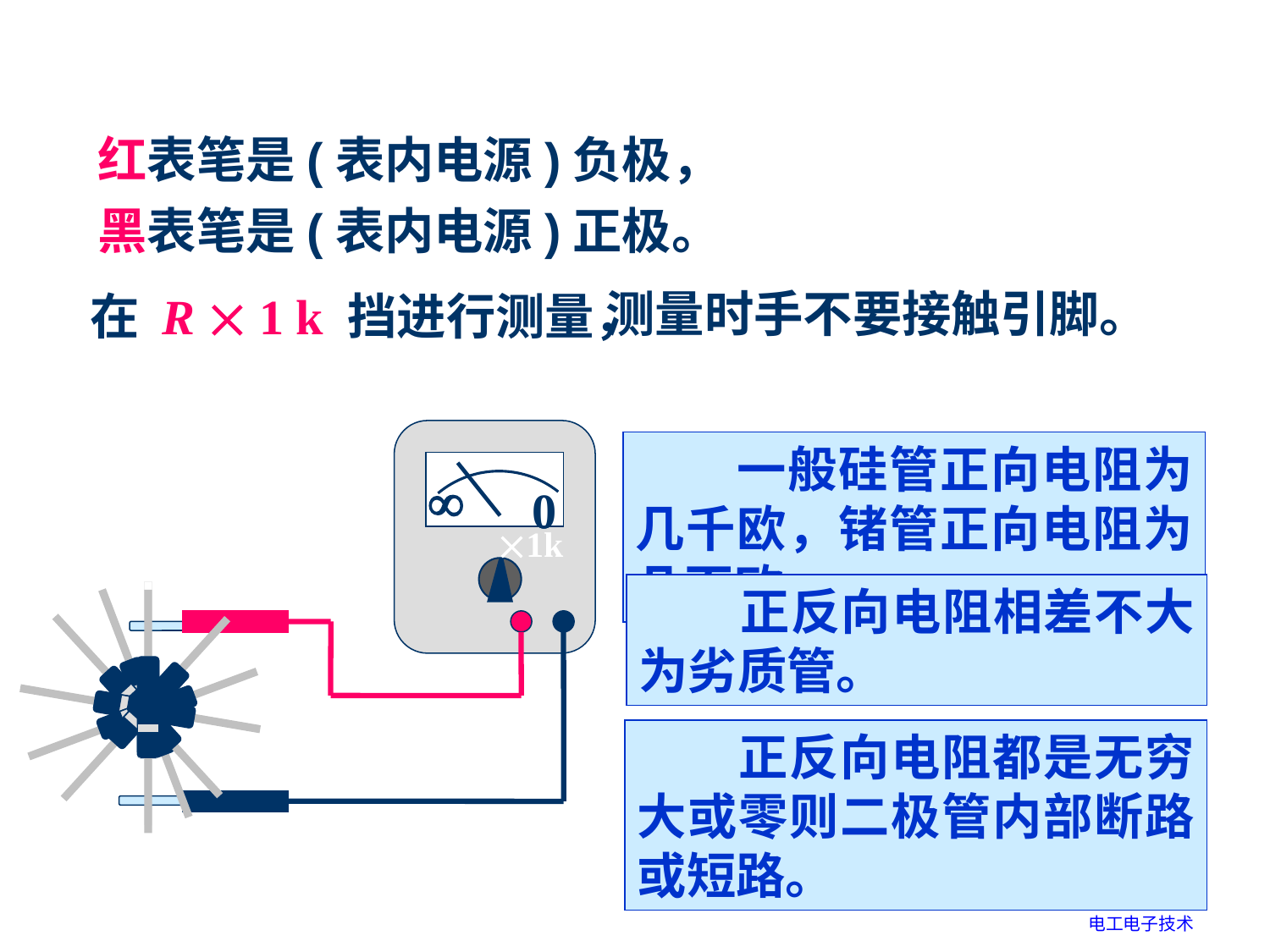

红表笔是(表内电源)负极，
黑表笔是(表内电源)正极。
测量时手不要接触引脚。
在 R × 1 k 挡进行测量，

∞
0

×1k

　　一般硅管正向电阻为几千欧，锗管正向电阻为几百欧。

∞

0

∞

0
　　正反向电阻相差不大为劣质管。

　　正反向电阻都是无穷大或零则二极管内部断路或短路。
电工电子技术